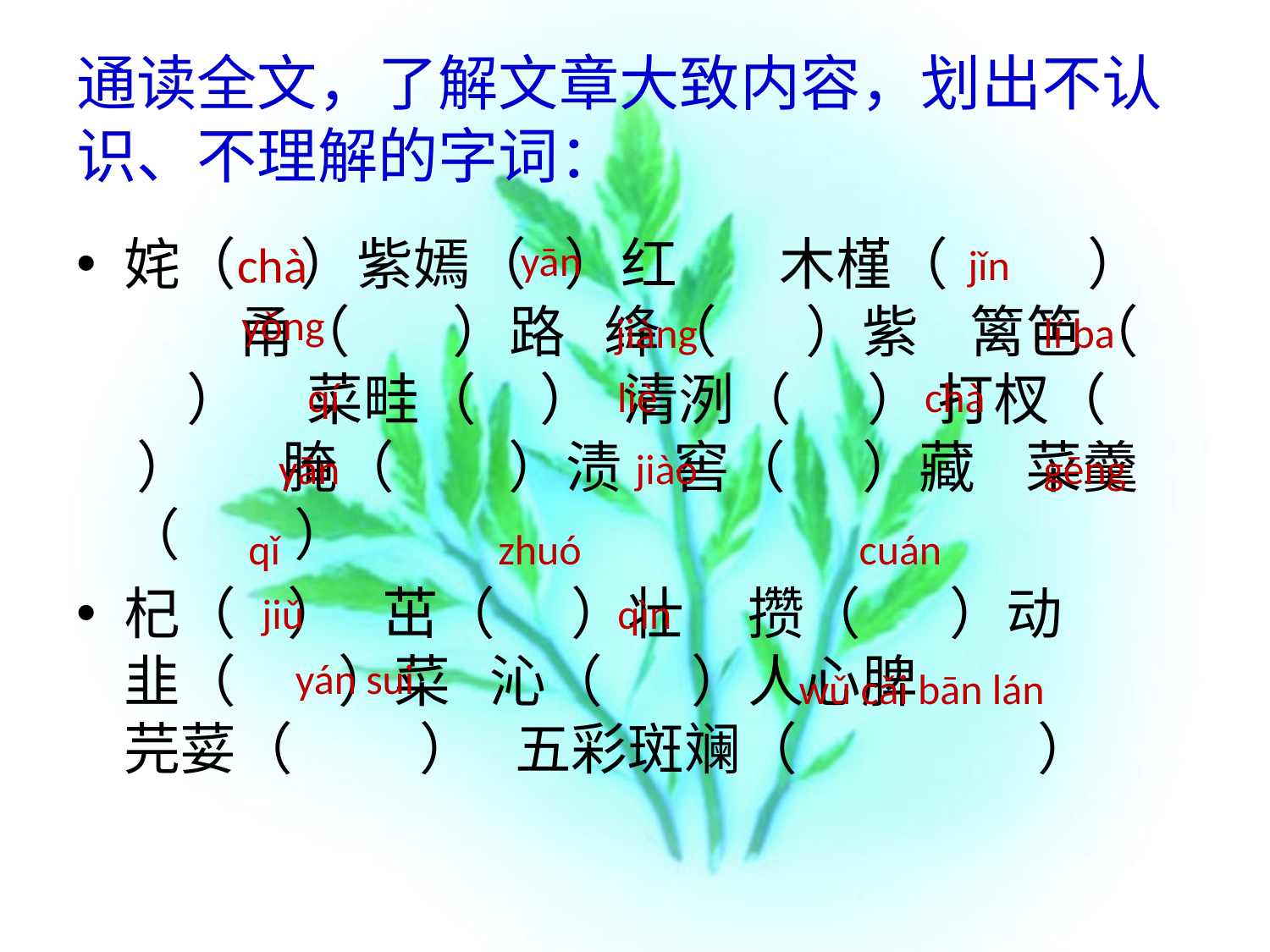

# 通读全文，了解文章大致内容，划出不认识、不理解的字词：
姹（     ）紫嫣（   ）红        木槿（           ）             甬（        ）路   绛（       ）紫    篱笆（          ）     菜畦（     ）  清洌（      ） 打杈（      ）       腌（         ）渍    窖（      ）藏    菜羹（         ）
杞（    ）   茁（      ）壮     攒（       ）动      韭（        ）菜   沁（       ）人心脾                    芫荽（          ）   五彩斑斓（                   ）

chà
 yān
jǐn
yǒng
 jiàng
lí ba
qí
liè
chà
yān
jiào
gēng
qǐ
zhuó
cuán
jiǔ
qìn
yán sui
wǔ cǎi bān lán